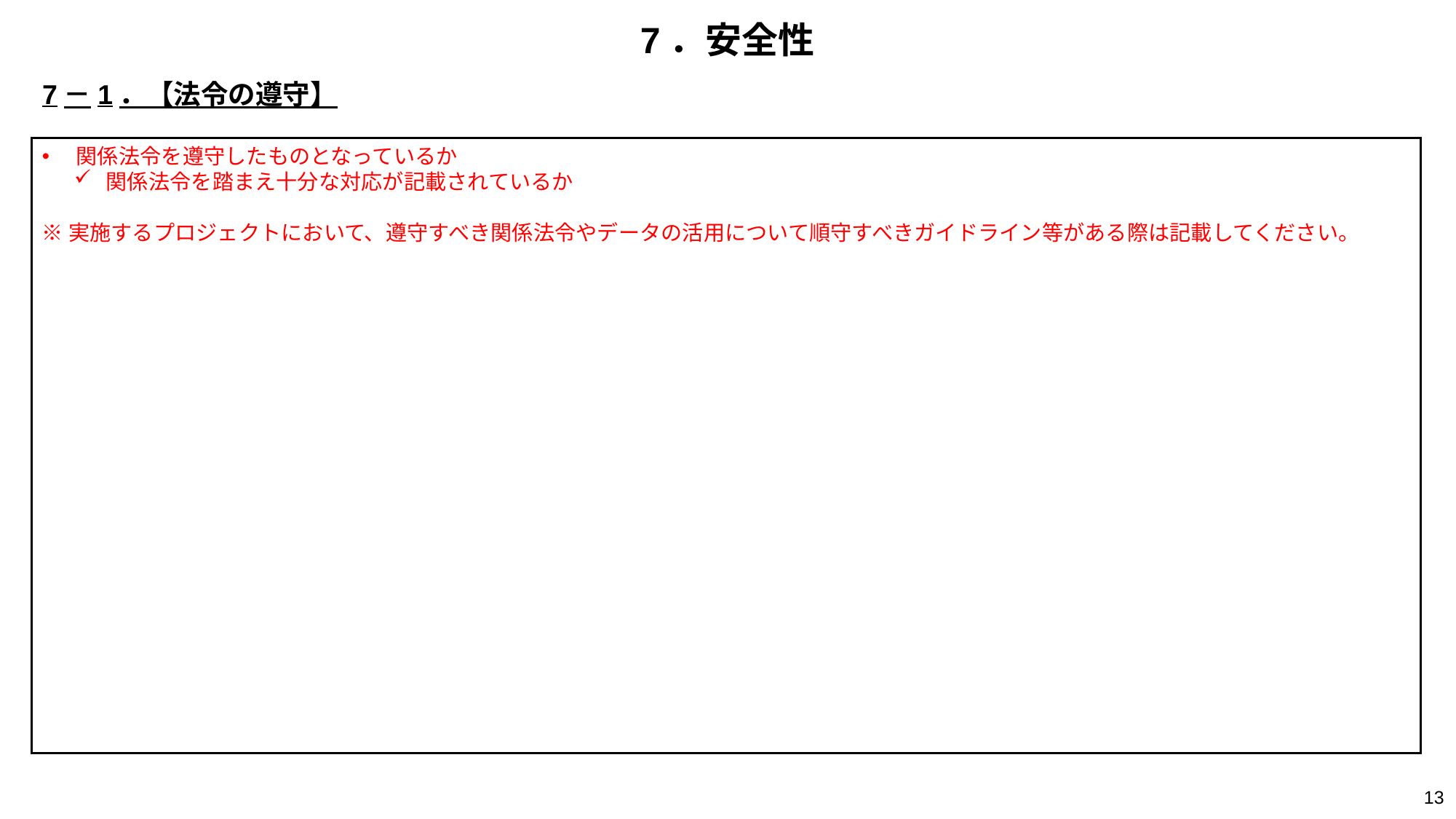

# 7．安全性
7－1．【法令の遵守】
関係法令を遵守したものとなっているか
関係法令を踏まえ十分な対応が記載されているか

※実施するプロジェクトにおいて、遵守すべき関係法令やデータの活用について順守すべきガイドライン等がある際は記載してください。

13